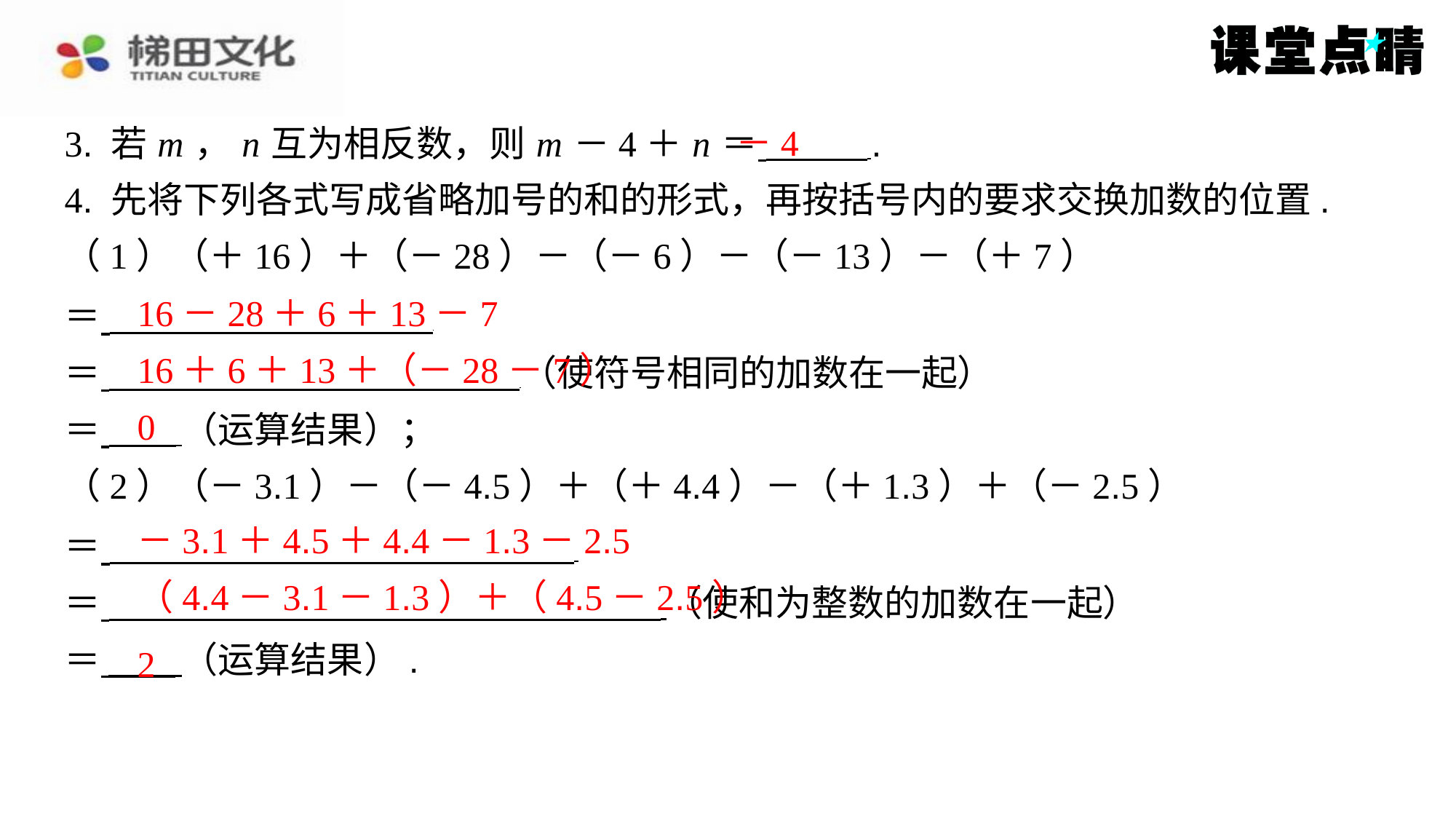

－4
3. 若 m ， n 互为相反数，则 m －4＋ n ＝                 ⁠.
4. 先将下列各式写成省略加号的和的形式，再按括号内的要求交换加数的位置.
（1）（＋16）＋（－28）－（－6）－（－13）－（＋7）
＝                                                  ⁠
＝                                                               （使符号相同的加数在一起）
＝            （运算结果）；
（2）（－3.1）－（－4.5）＋（＋4.4）－（＋1.3）＋（－2.5）
＝                                                                       ⁠
＝                                                                                    （使和为整数的加数在一起）
＝            （运算结果）.
16－28＋6＋13－7
16＋6＋13＋（－28－7）
0
－3.1＋4.5＋4.4－1.3－2.5
（4.4－3.1－1.3）＋（4.5－2.5）
2